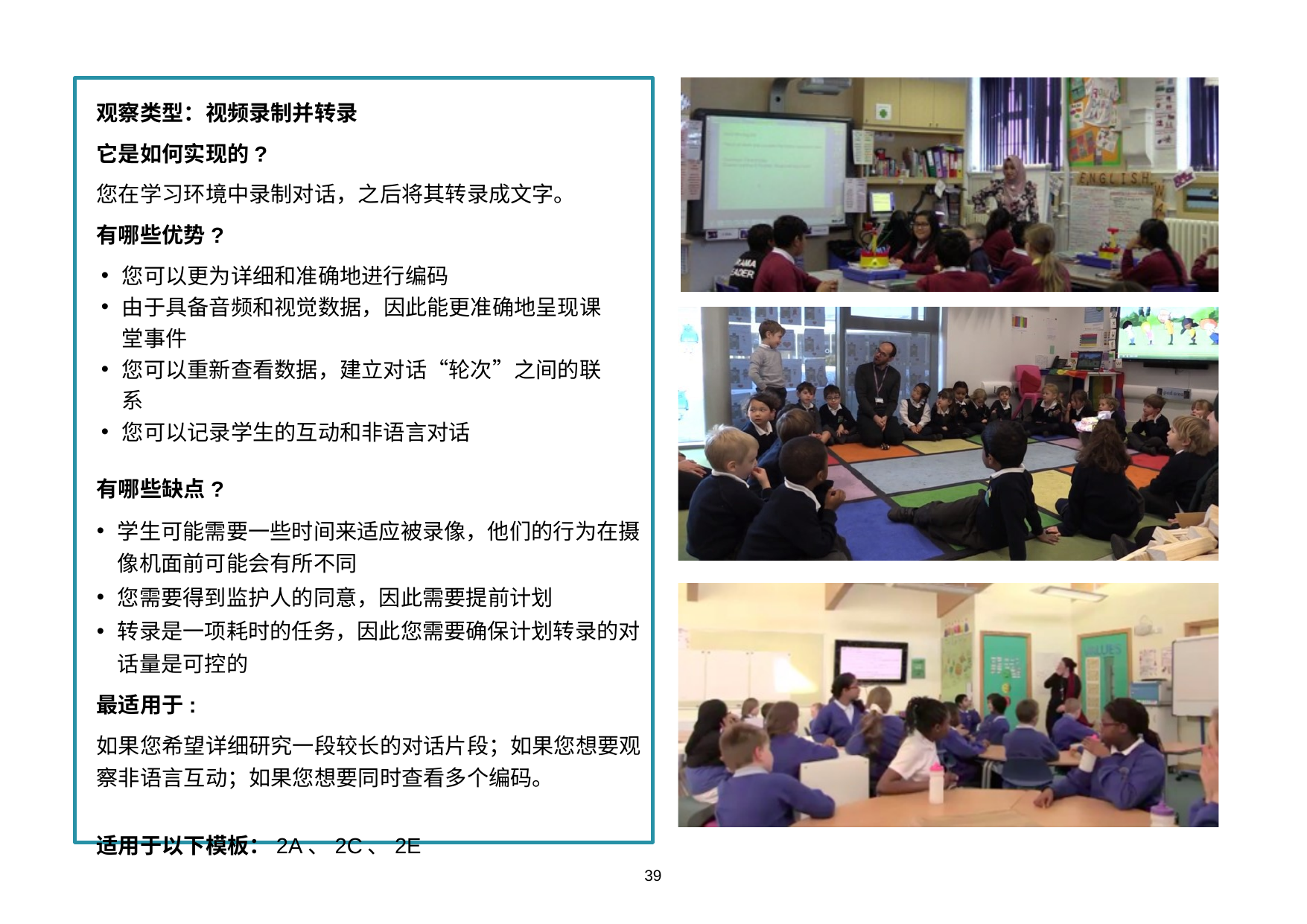

观察类型：视频录制并转录
它是如何实现的?
您在学习环境中录制对话，之后将其转录成文字。
有哪些优势?
您可以更为详细和准确地进行编码
由于具备音频和视觉数据，因此能更准确地呈现课堂事件
您可以重新查看数据，建立对话“轮次”之间的联系
您可以记录学生的互动和非语言对话

有哪些缺点?
学生可能需要一些时间来适应被录像，他们的行为在摄像机面前可能会有所不同
您需要得到监护人的同意，因此需要提前计划
转录是一项耗时的任务，因此您需要确保计划转录的对话量是可控的
最适用于:
如果您希望详细研究一段较长的对话片段；如果您想要观察非语言互动；如果您想要同时查看多个编码。

适用于以下模板：2A、2C、2E

39